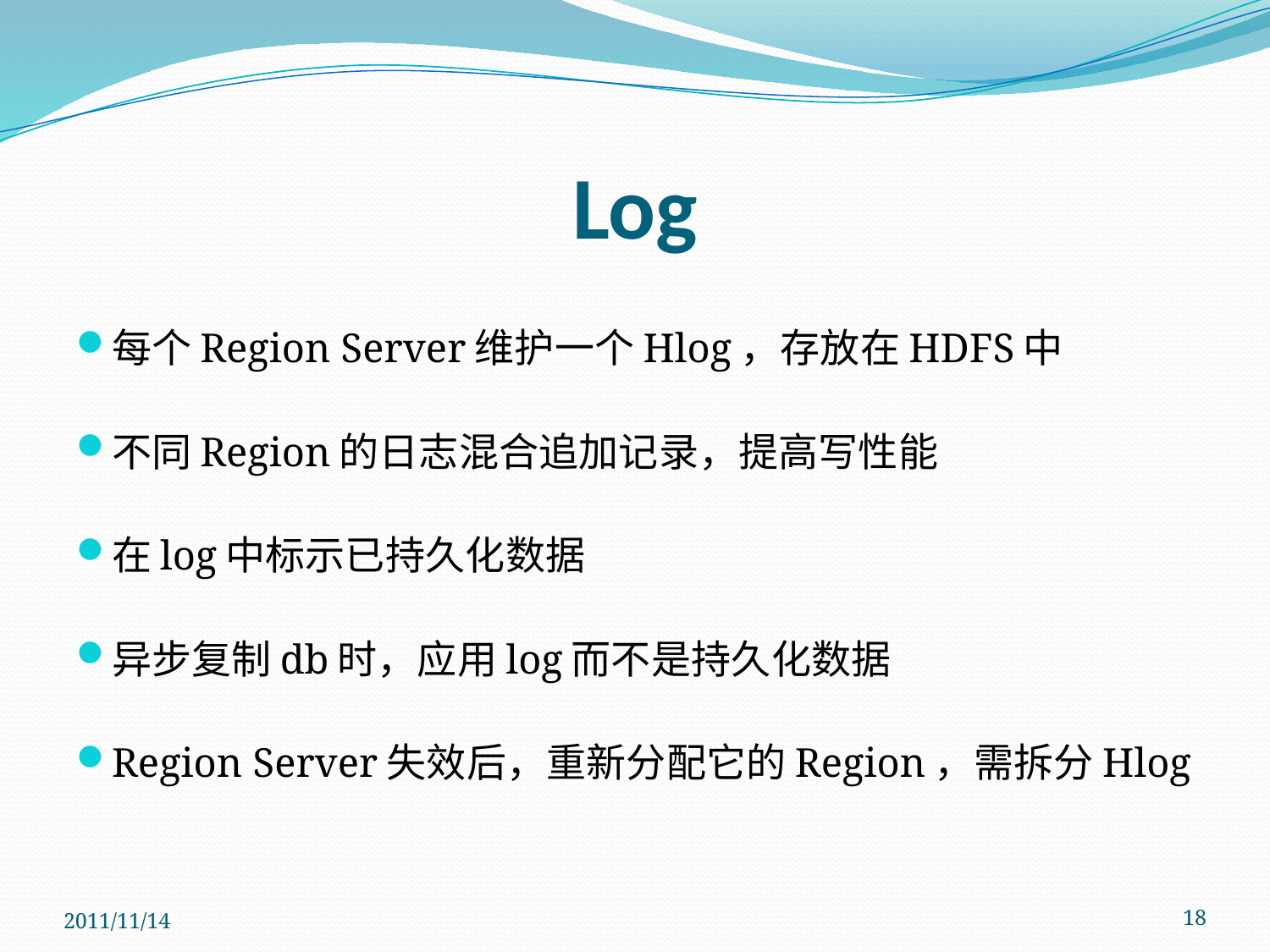

# Log
每个Region Server维护一个Hlog，存放在HDFS中
不同Region的日志混合追加记录，提高写性能
在log中标示已持久化数据
异步复制db时，应用log而不是持久化数据
Region Server失效后，重新分配它的Region，需拆分Hlog

2011/11/14
18